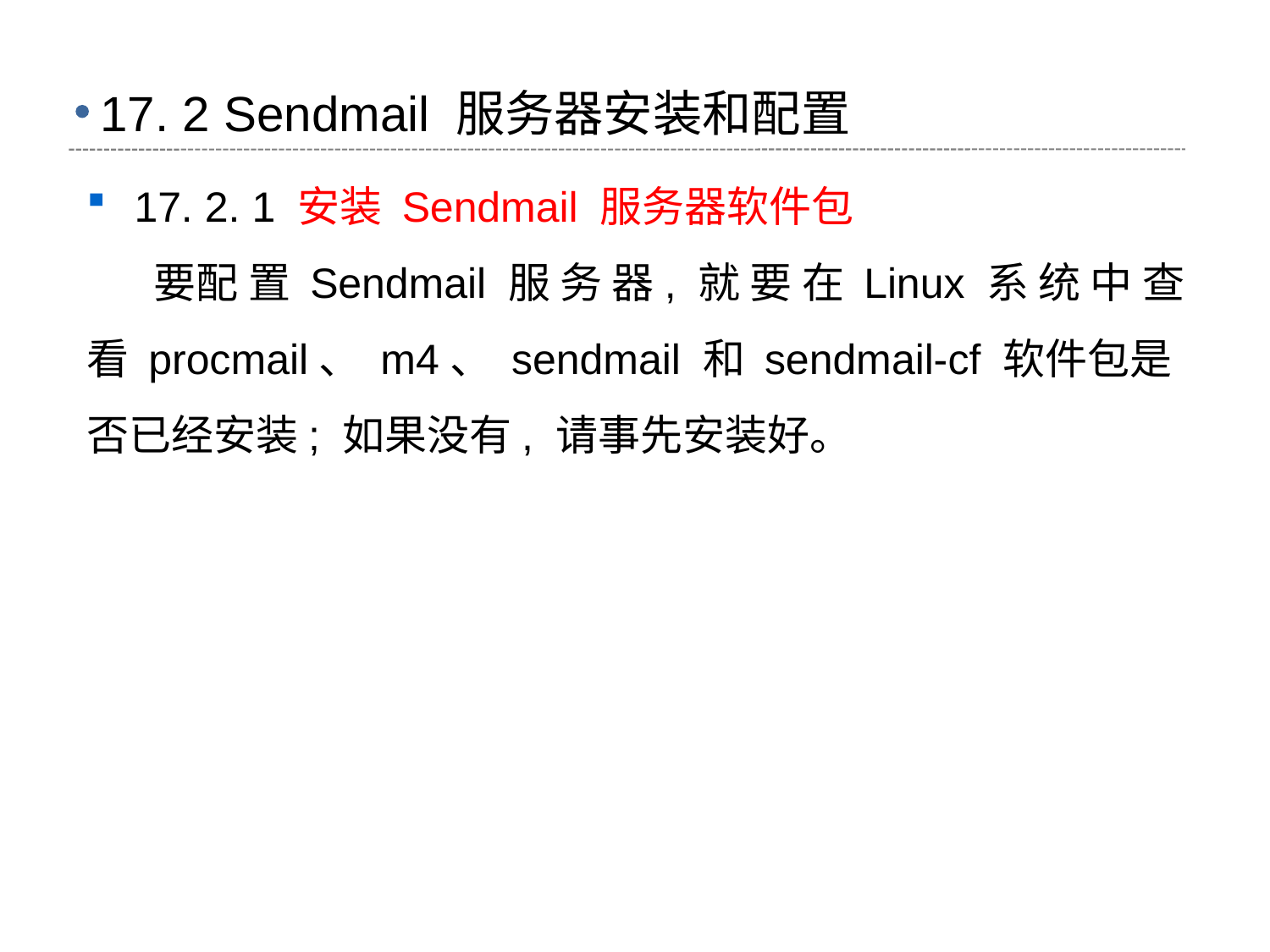

# 17. 2 Sendmail 服务器安装和配置
17. 2. 1 安装 Sendmail 服务器软件包
      要配 置 Sendmail 服 务 器, 就 要 在 Linux 系 统 中 查 看 procmail、 m4、 sendmail 和 sendmail-cf 软件包是否已经安装; 如果没有, 请事先安装好。